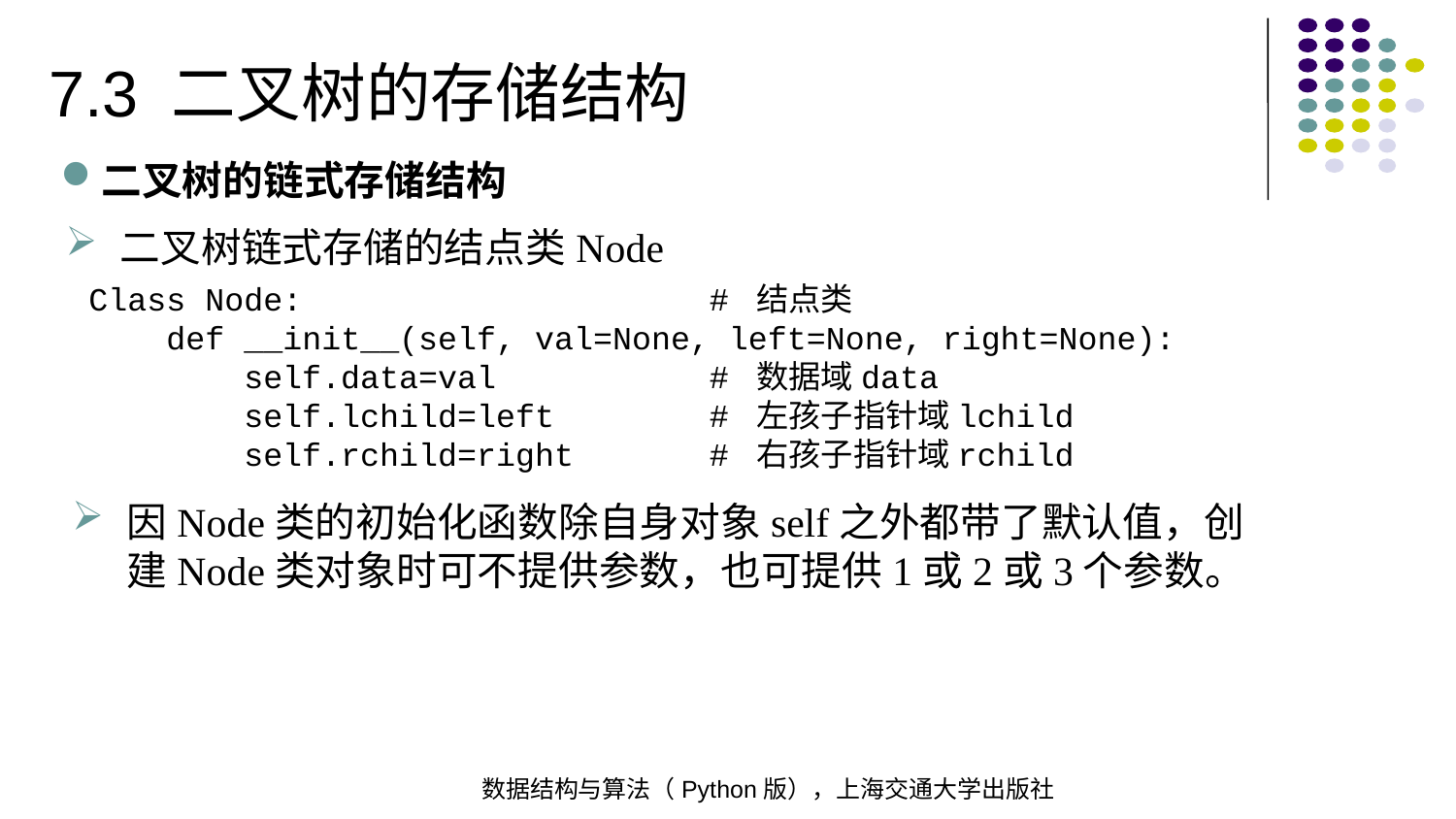

7.3 二叉树的存储结构
二叉树的链式存储结构
二叉树链式存储的结点类Node
Class Node:                     # 结点类
    def __init__(self, val=None, left=None, right=None):
        self.data=val           # 数据域data
        self.lchild=left        # 左孩子指针域lchild
        self.rchild=right       # 右孩子指针域rchild
因Node类的初始化函数除自身对象self之外都带了默认值，创建Node类对象时可不提供参数，也可提供1或2或3个参数。